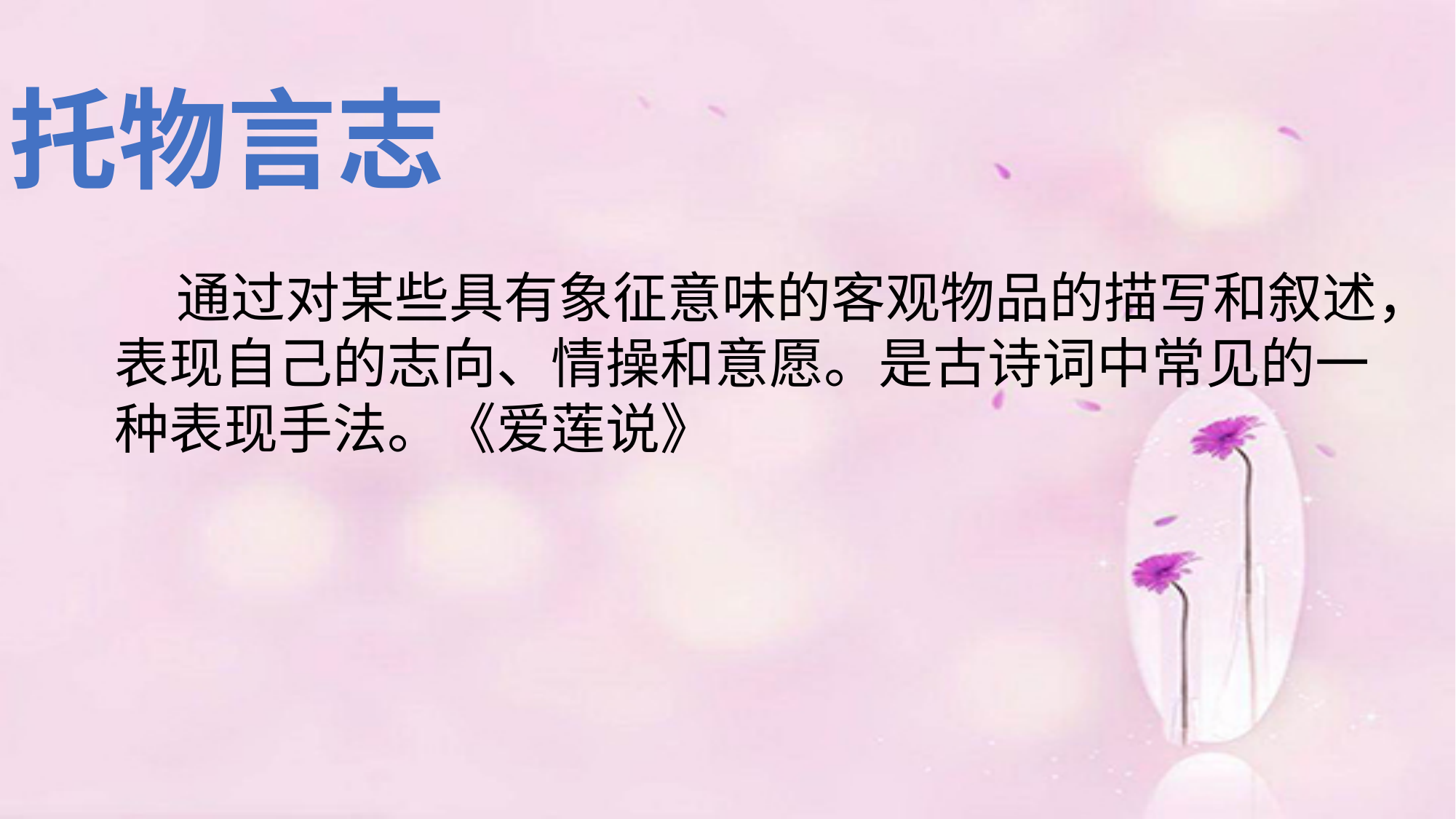

托物言志
    通过对某些具有象征意味的客观物品的描写和叙述，表现自己的志向、情操和意愿。是古诗词中常见的一种表现手法。《爱莲说》